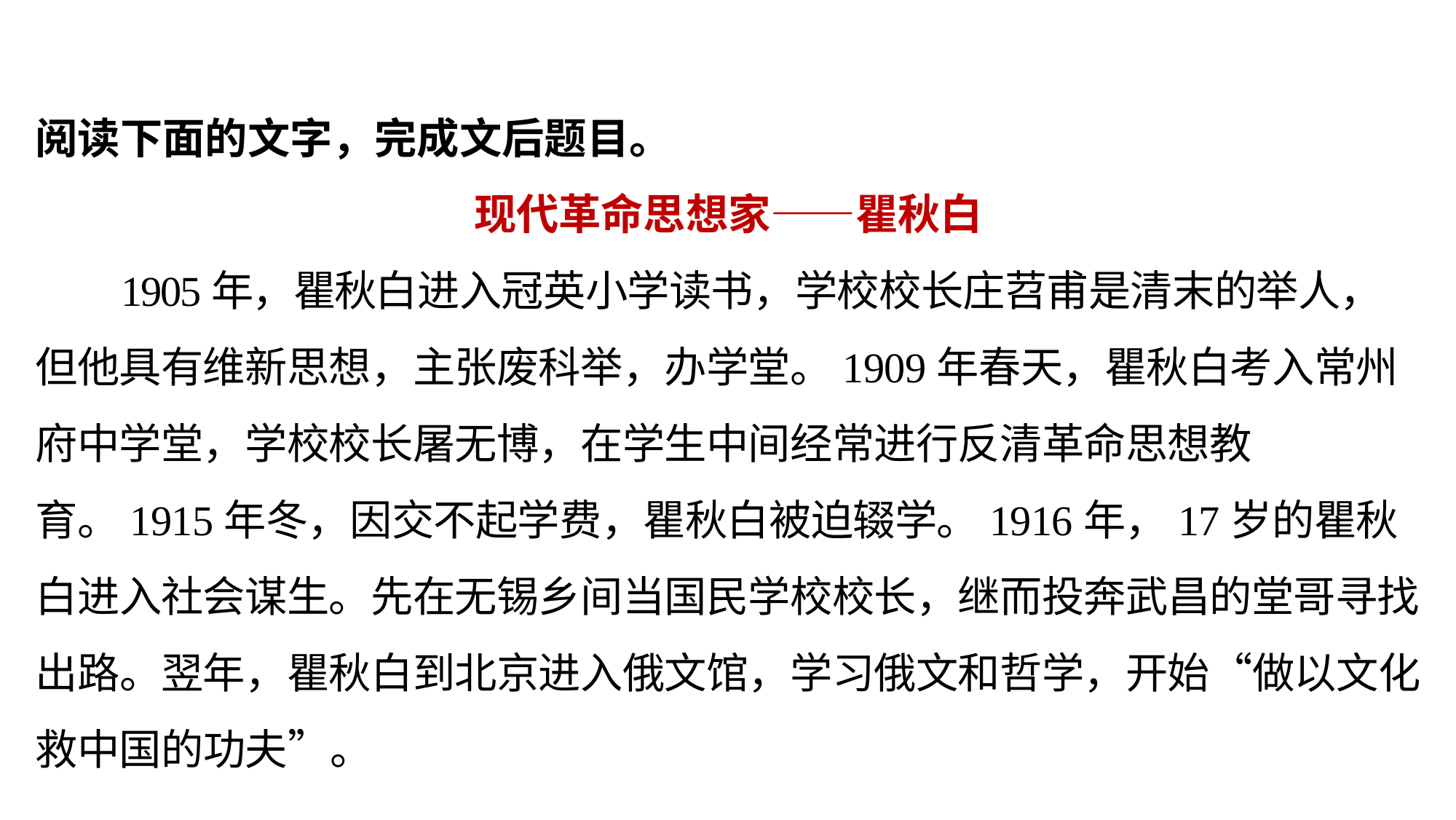

阅读下面的文字，完成文后题目。
现代革命思想家——瞿秋白
1905年，瞿秋白进入冠英小学读书，学校校长庄苕甫是清末的举人，但他具有维新思想，主张废科举，办学堂。1909年春天，瞿秋白考入常州府中学堂，学校校长屠无博，在学生中间经常进行反清革命思想教育。1915年冬，因交不起学费，瞿秋白被迫辍学。1916年，17岁的瞿秋白进入社会谋生。先在无锡乡间当国民学校校长，继而投奔武昌的堂哥寻找出路。翌年，瞿秋白到北京进入俄文馆，学习俄文和哲学，开始“做以文化救中国的功夫”。